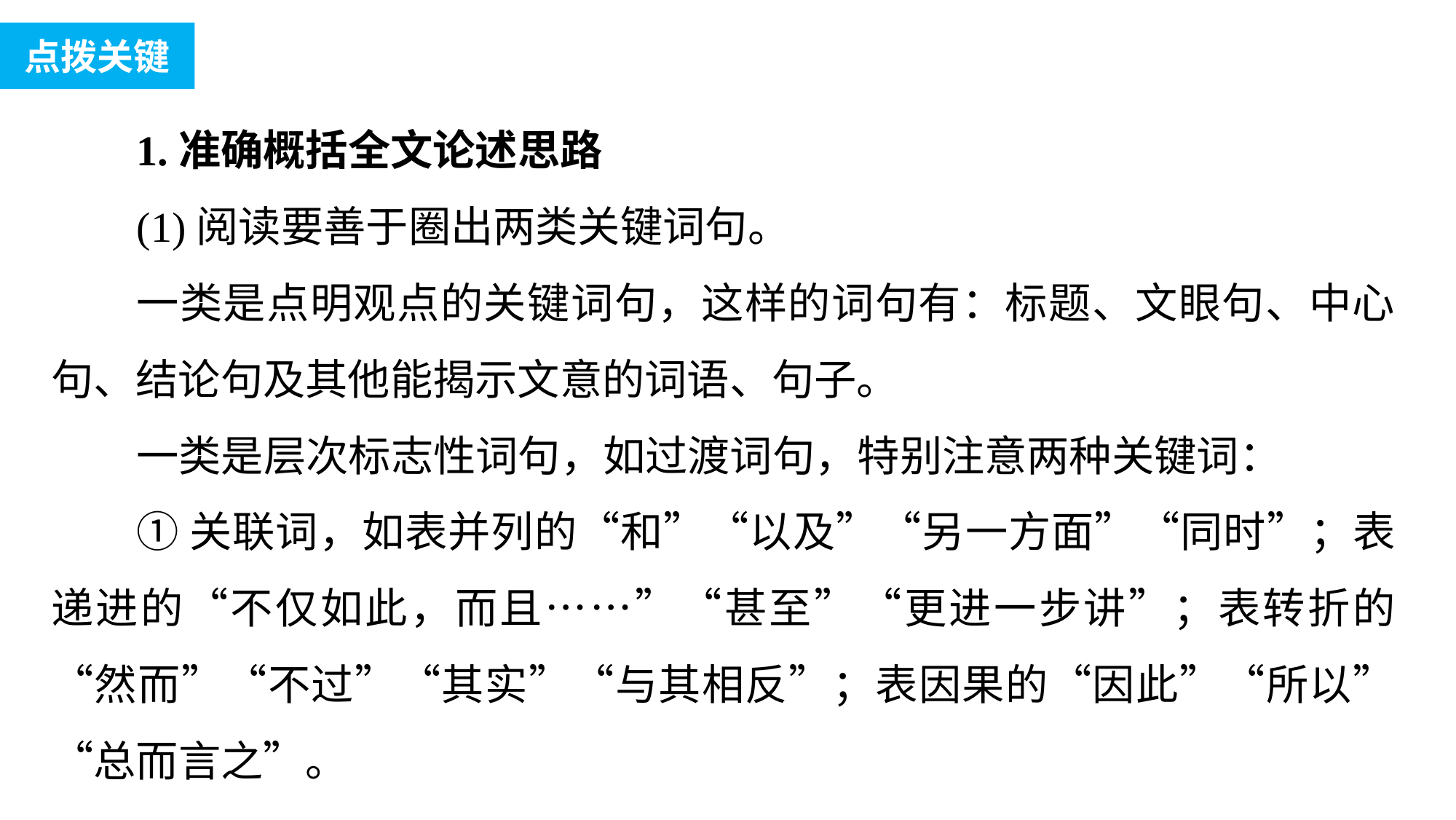

点拨关键
1.准确概括全文论述思路
(1)阅读要善于圈出两类关键词句。
一类是点明观点的关键词句，这样的词句有：标题、文眼句、中心句、结论句及其他能揭示文意的词语、句子。
一类是层次标志性词句，如过渡词句，特别注意两种关键词：
①关联词，如表并列的“和”“以及”“另一方面”“同时”；表递进的“不仅如此，而且……”“甚至”“更进一步讲”；表转折的“然而”“不过”“其实”“与其相反”；表因果的“因此”“所以”“总而言之”。